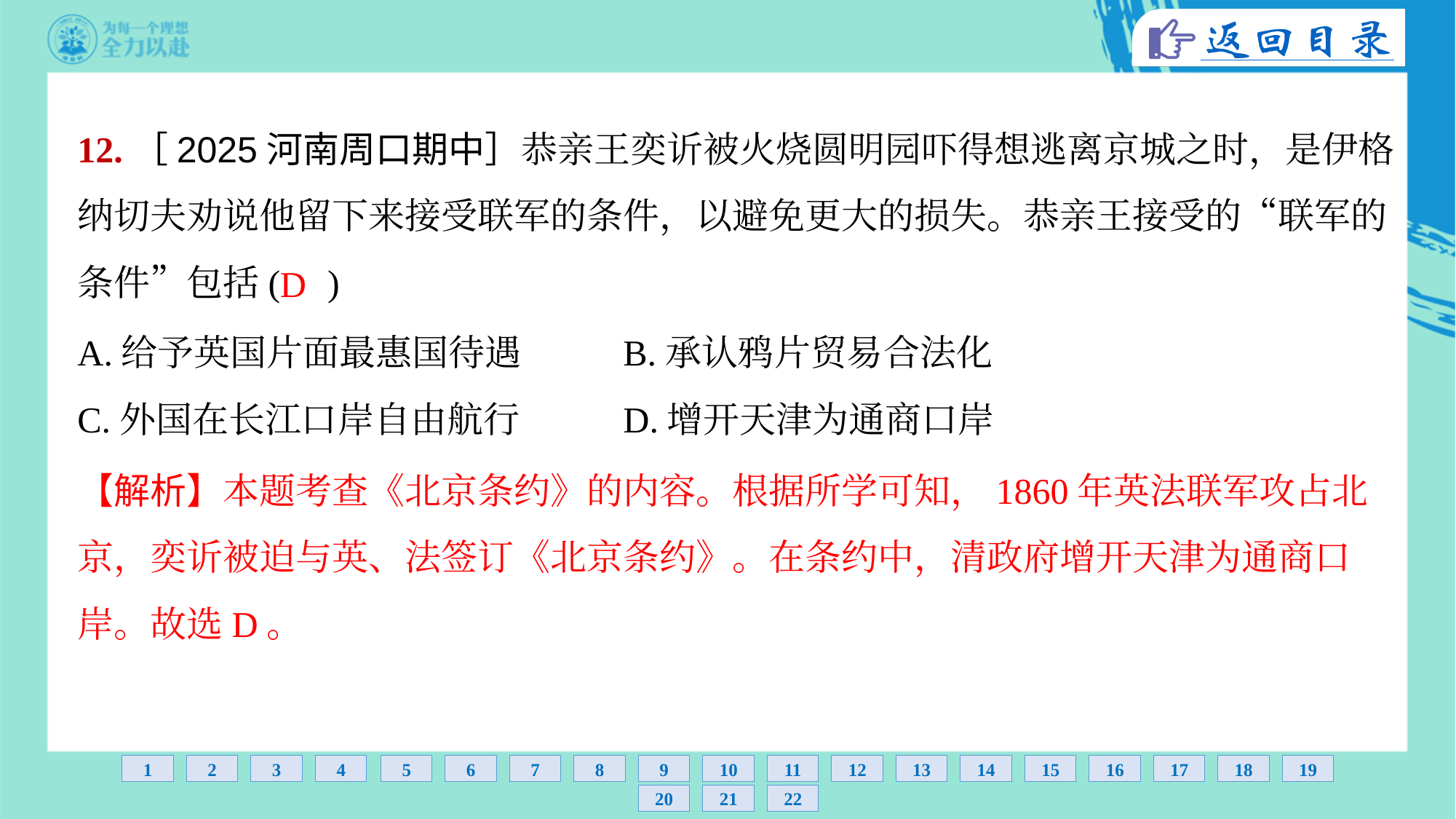

12.［2025河南周口期中］恭亲王奕䜣被火烧圆明园吓得想逃离京城之时，是伊格
纳切夫劝说他留下来接受联军的条件，以避免更大的损失。恭亲王接受的“联军的
条件”包括(     )
D
A.给予英国片面最惠国待遇	B.承认鸦片贸易合法化
C.外国在长江口岸自由航行	D.增开天津为通商口岸
【解析】本题考查《北京条约》的内容。根据所学可知，1860年英法联军攻占北
京，奕䜣被迫与英、法签订《北京条约》。在条约中，清政府增开天津为通商口
岸。故选D。